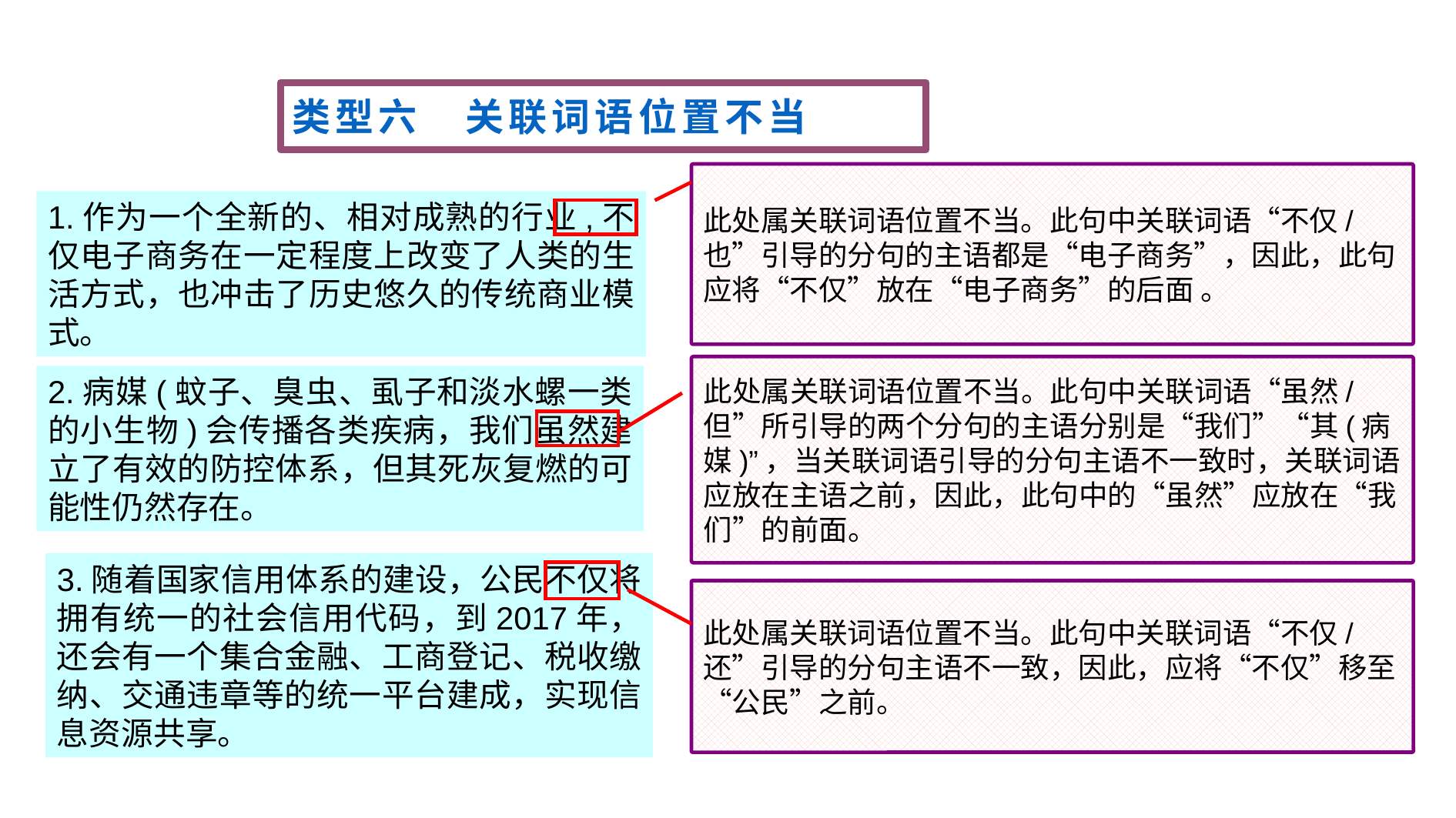

类型六　关联词语位置不当
此处属关联词语位置不当。此句中关联词语“不仅/也”引导的分句的主语都是“电子商务”，因此，此句应将“不仅”放在“电子商务”的后面 。

1.作为一个全新的、相对成熟的行业,不仅电子商务在一定程度上改变了人类的生活方式，也冲击了历史悠久的传统商业模式。

此处属关联词语位置不当。此句中关联词语“虽然/但”所引导的两个分句的主语分别是“我们”“其(病媒)”，当关联词语引导的分句主语不一致时，关联词语应放在主语之前，因此，此句中的“虽然”应放在“我们”的前面。
2.病媒(蚊子、臭虫、虱子和淡水螺一类的小生物)会传播各类疾病，我们虽然建立了有效的防控体系，但其死灰复燃的可能性仍然存在。

3.随着国家信用体系的建设，公民不仅将拥有统一的社会信用代码，到2017年，还会有一个集合金融、工商登记、税收缴纳、交通违章等的统一平台建成，实现信息资源共享。

此处属关联词语位置不当。此句中关联词语“不仅/还”引导的分句主语不一致，因此，应将“不仅”移至“公民”之前。